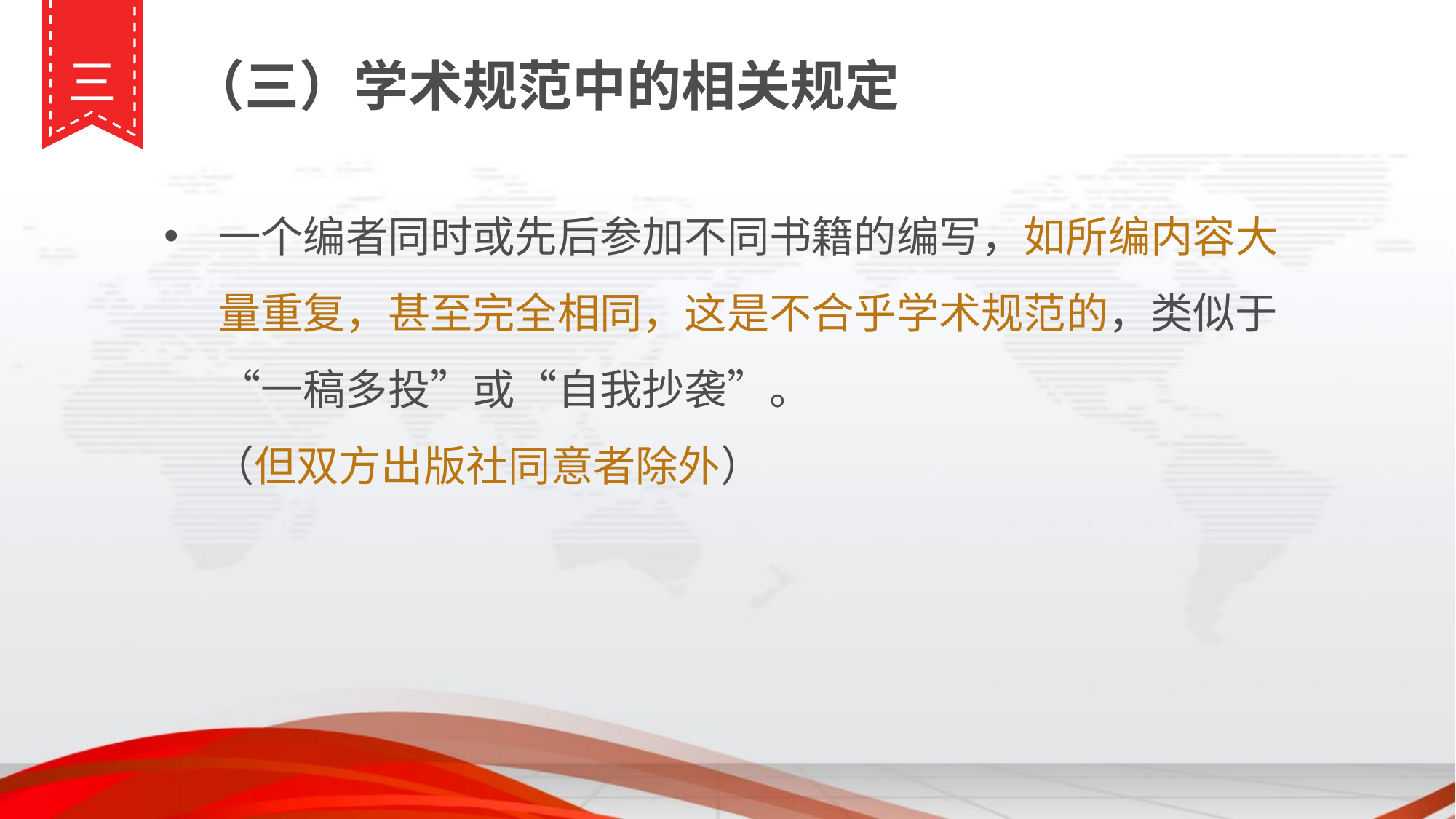

三
（三）学术规范中的相关规定
一个编者同时或先后参加不同书籍的编写，如所编内容大量重复，甚至完全相同，这是不合乎学术规范的，类似于“一稿多投”或“自我抄袭”。
    （但双方出版社同意者除外）